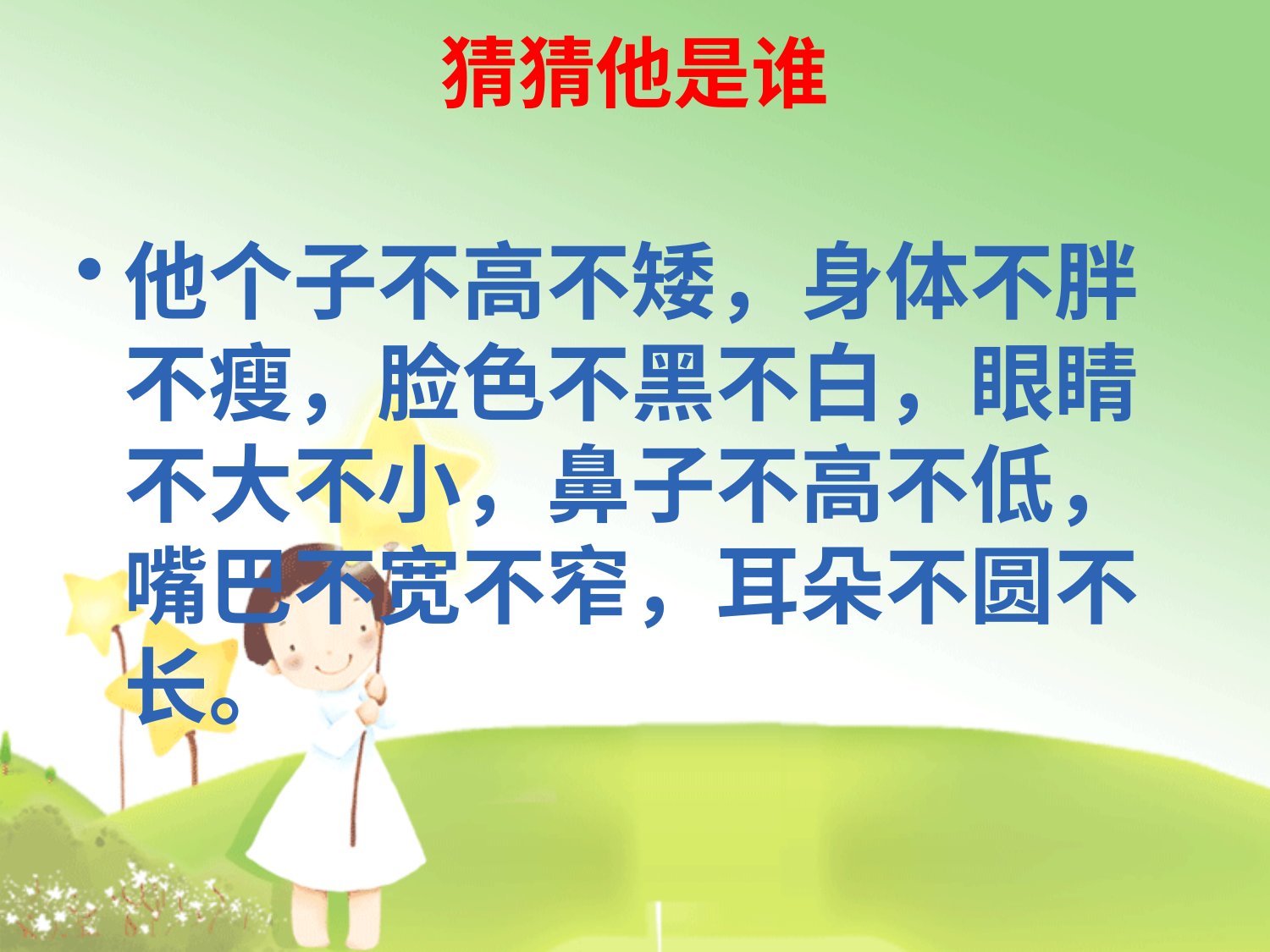

# 猜猜他是谁
他个子不高不矮，身体不胖不瘦，脸色不黑不白，眼睛不大不小，鼻子不高不低，嘴巴不宽不窄，耳朵不圆不长。